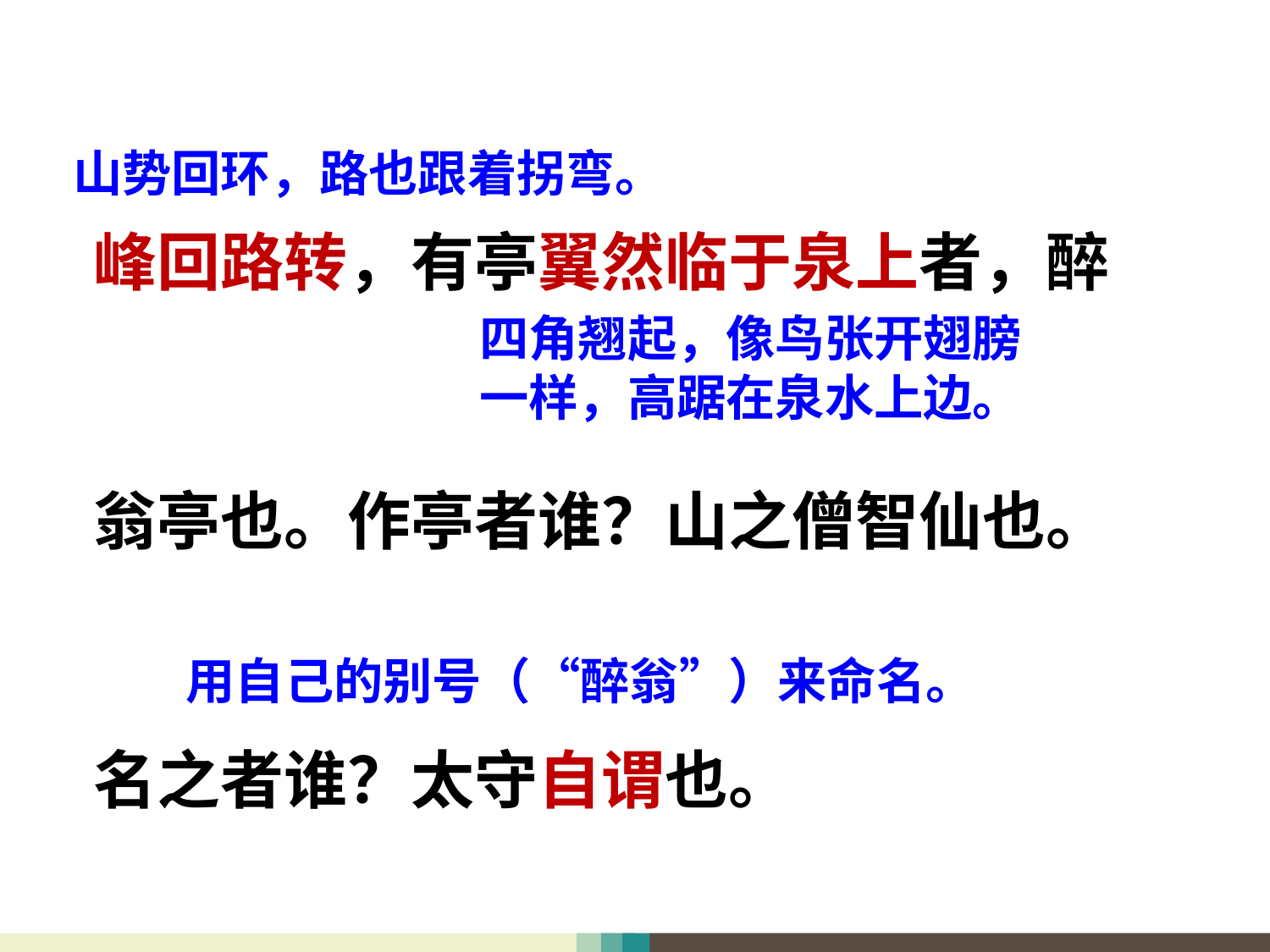

山势回环，路也跟着拐弯。
峰回路转，有亭翼然临于泉上者，醉

翁亭也。作亭者谁？山之僧智仙也。

名之者谁？太守自谓也。
四角翘起，像鸟张开翅膀一样，高踞在泉水上边。
用自己的别号（“醉翁”）来命名。